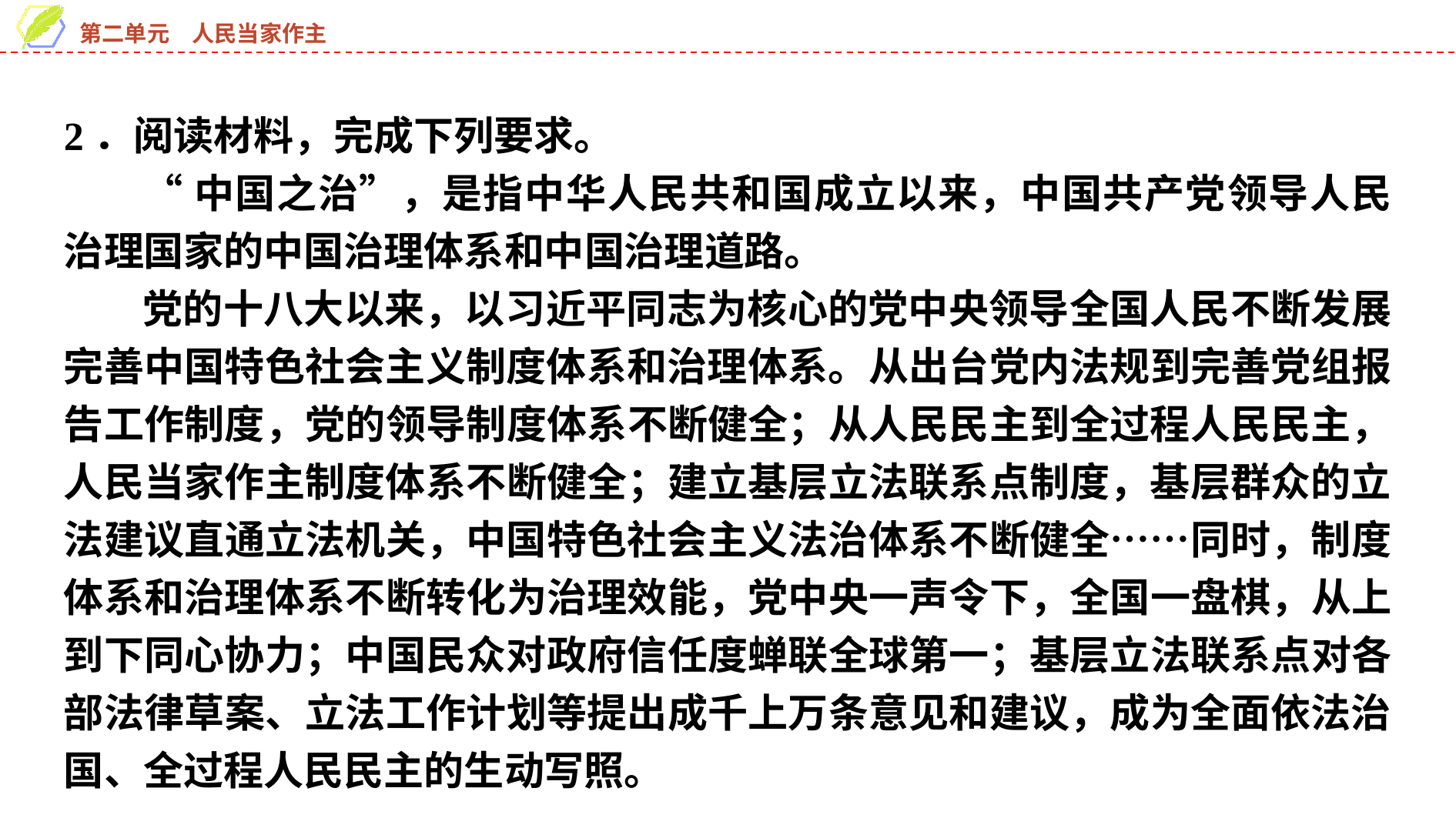

2．阅读材料，完成下列要求。
“中国之治”，是指中华人民共和国成立以来，中国共产党领导人民治理国家的中国治理体系和中国治理道路。
党的十八大以来，以习近平同志为核心的党中央领导全国人民不断发展完善中国特色社会主义制度体系和治理体系。从出台党内法规到完善党组报告工作制度，党的领导制度体系不断健全；从人民民主到全过程人民民主，人民当家作主制度体系不断健全；建立基层立法联系点制度，基层群众的立法建议直通立法机关，中国特色社会主义法治体系不断健全……同时，制度体系和治理体系不断转化为治理效能，党中央一声令下，全国一盘棋，从上到下同心协力；中国民众对政府信任度蝉联全球第一；基层立法联系点对各部法律草案、立法工作计划等提出成千上万条意见和建议，成为全面依法治国、全过程人民民主的生动写照。